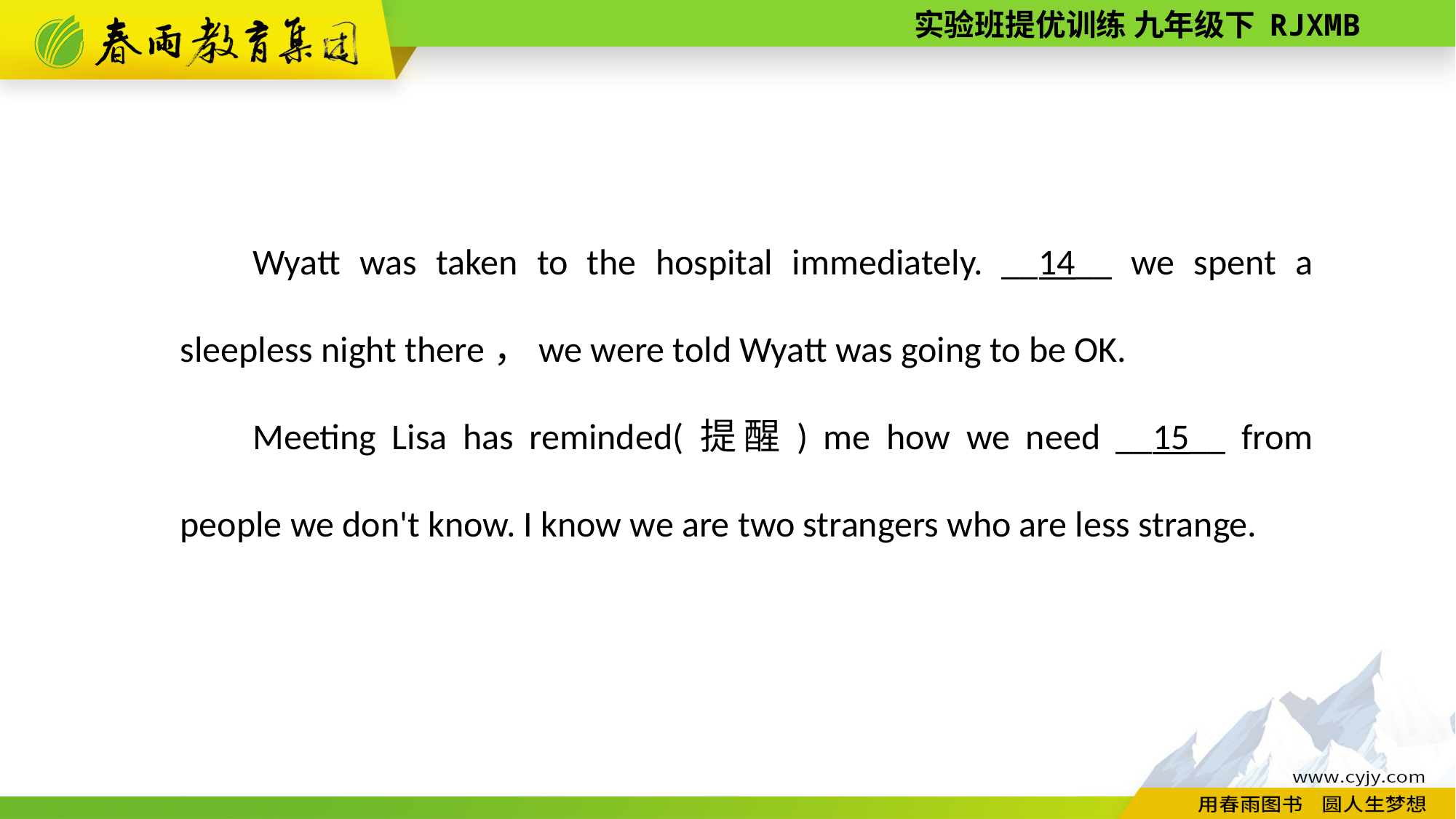

Wyatt was taken to the hospital immediately. __14__ we spent a sleepless night there，we were told Wyatt was going to be OK.
Meeting Lisa has reminded(提醒) me how we need __15__ from people we don't know. I know we are two strangers who are less strange.